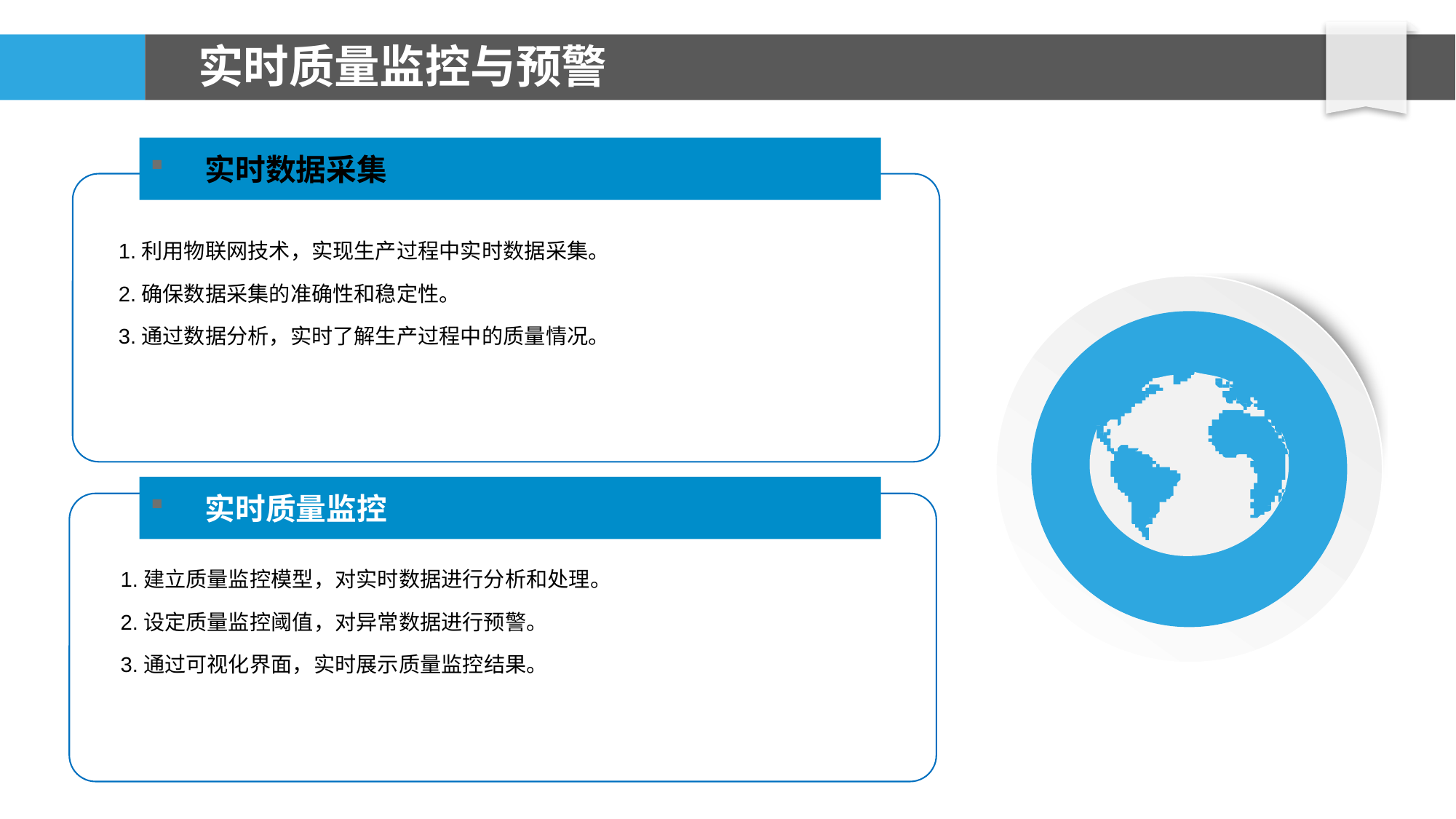

# 实时质量监控与预警
实时数据采集
1.利用物联网技术，实现生产过程中实时数据采集。
2.确保数据采集的准确性和稳定性。
3.通过数据分析，实时了解生产过程中的质量情况。

实时质量监控
1.建立质量监控模型，对实时数据进行分析和处理。
2.设定质量监控阈值，对异常数据进行预警。
3.通过可视化界面，实时展示质量监控结果。